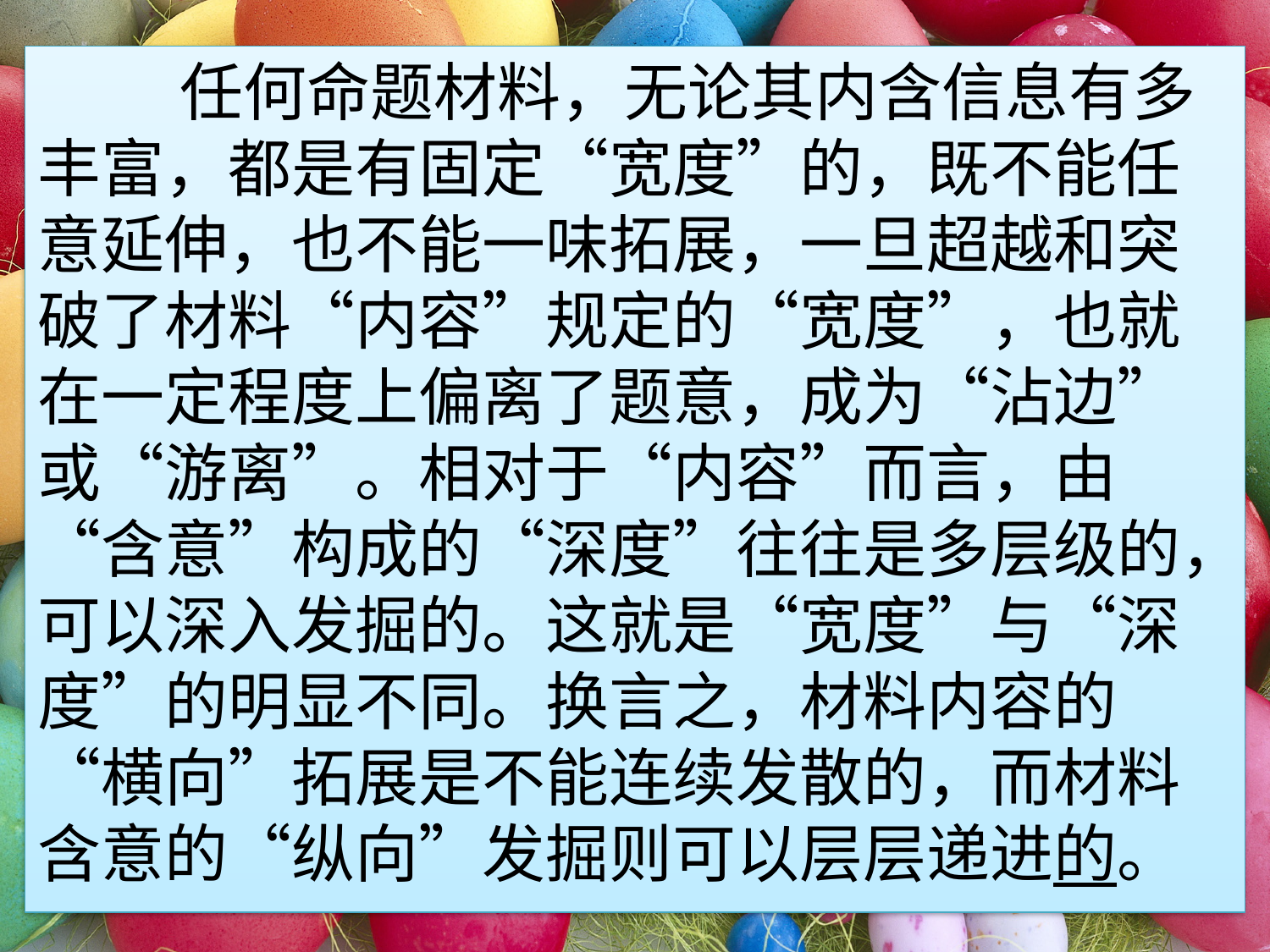

任何命题材料，无论其内含信息有多丰富，都是有固定“宽度”的，既不能任意延伸，也不能一味拓展，一旦超越和突破了材料“内容”规定的“宽度”，也就在一定程度上偏离了题意，成为“沾边”或“游离”。相对于“内容”而言，由“含意”构成的“深度”往往是多层级的，可以深入发掘的。这就是“宽度”与“深度”的明显不同。换言之，材料内容的“横向”拓展是不能连续发散的，而材料含意的“纵向”发掘则可以层层递进的。